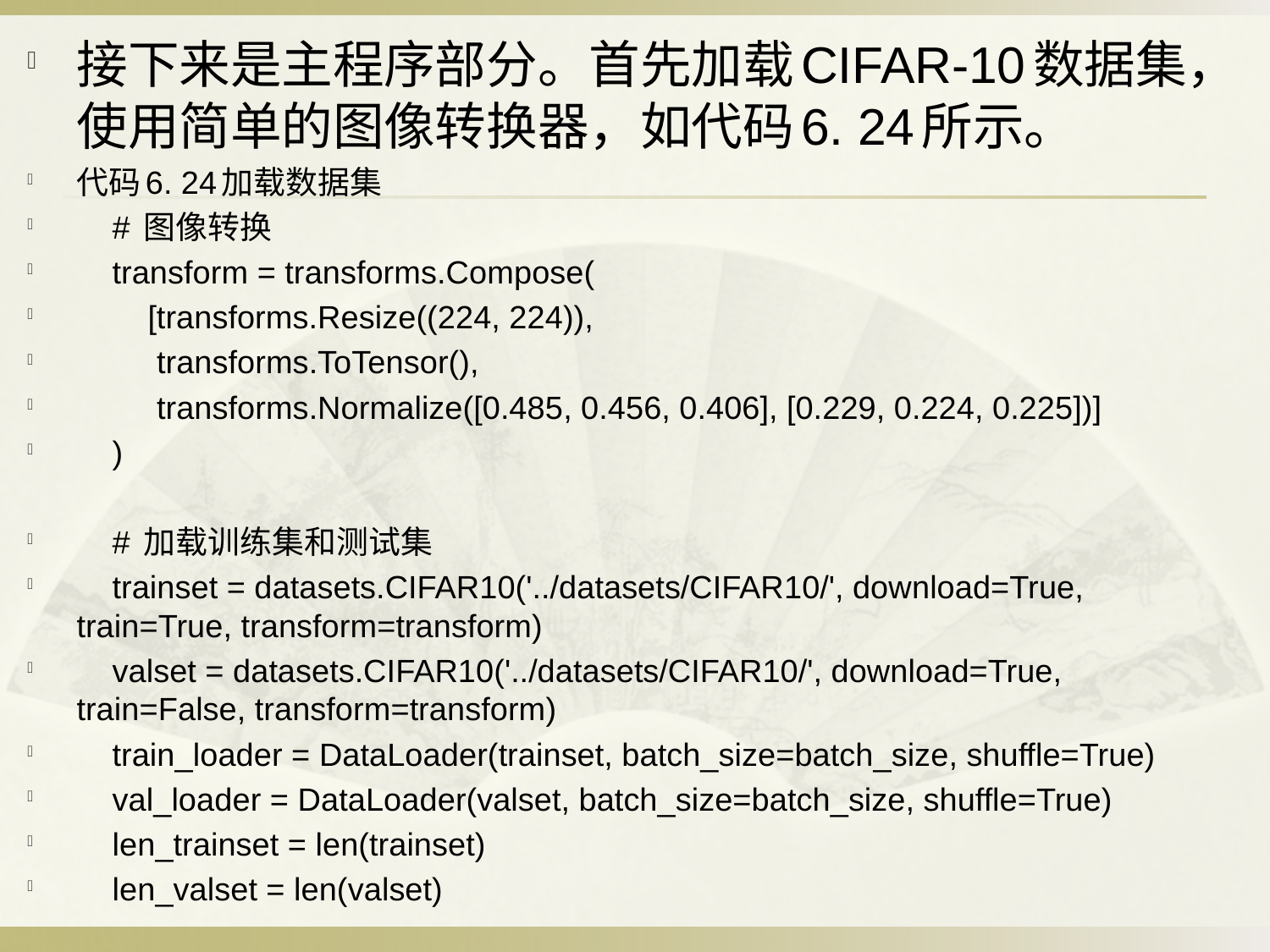

接下来是主程序部分。首先加载CIFAR-10数据集，使用简单的图像转换器，如代码6. 24所示。
代码6. 24加载数据集
    # 图像转换
    transform = transforms.Compose(
        [transforms.Resize((224, 224)),
         transforms.ToTensor(),
         transforms.Normalize([0.485, 0.456, 0.406], [0.229, 0.224, 0.225])]
    )

    # 加载训练集和测试集
    trainset = datasets.CIFAR10('../datasets/CIFAR10/', download=True, train=True, transform=transform)
    valset = datasets.CIFAR10('../datasets/CIFAR10/', download=True, train=False, transform=transform)
    train_loader = DataLoader(trainset, batch_size=batch_size, shuffle=True)
    val_loader = DataLoader(valset, batch_size=batch_size, shuffle=True)
    len_trainset = len(trainset)
    len_valset = len(valset)